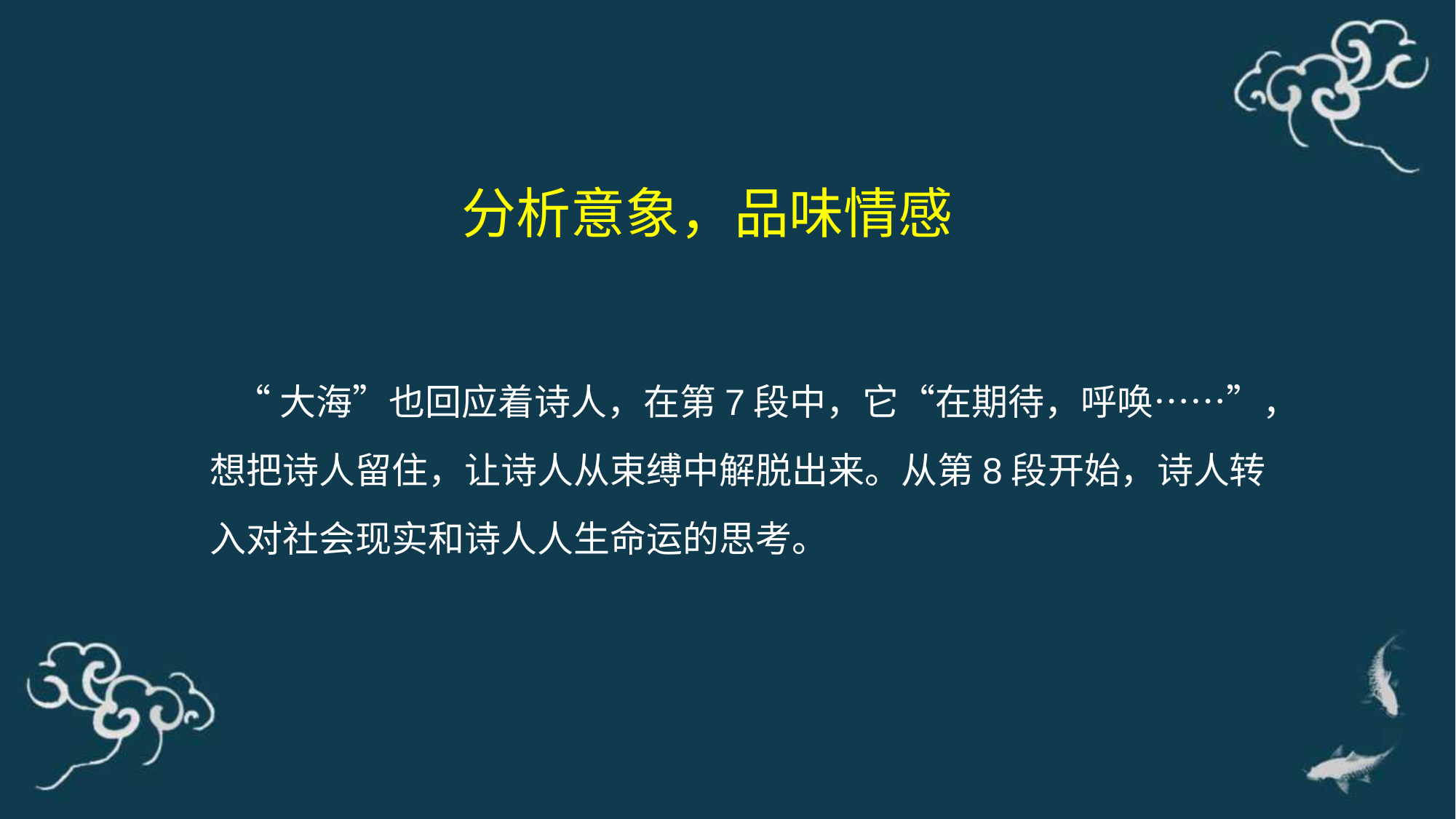

分析意象，品味情感
   “大海”也回应着诗人，在第7段中，它“在期待，呼唤……”，想把诗人留住，让诗人从束缚中解脱出来。从第8段开始，诗人转入对社会现实和诗人人生命运的思考。